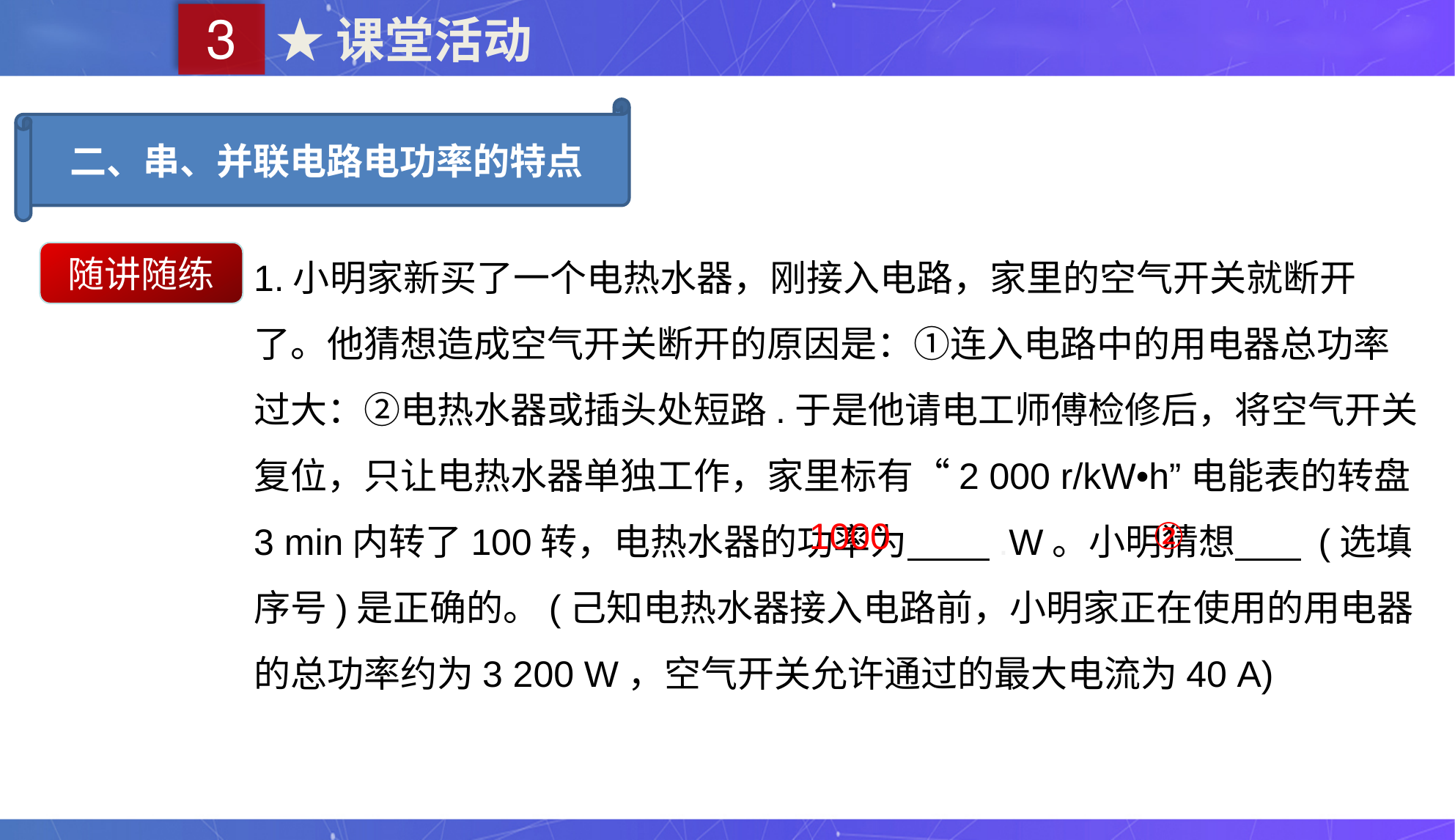

3
★课堂活动
二、串、并联电路电功率的特点
1.小明家新买了一个电热水器，刚接入电路，家里的空气开关就断开了。他猜想造成空气开关断开的原因是：①连入电路中的用电器总功率过大：②电热水器或插头处短路.于是他请电工师傅检修后，将空气开关复位，只让电热水器单独工作，家里标有“2 000 r/kW•h”电能表的转盘3 min内转了100转，电热水器的功率为          .W。小明猜想         (选填序号)是正确的。(己知电热水器接入电路前，小明家正在使用的用电器的总功率约为3 200 W，空气开关允许通过的最大电流为40 A)
随讲随练
1000
②